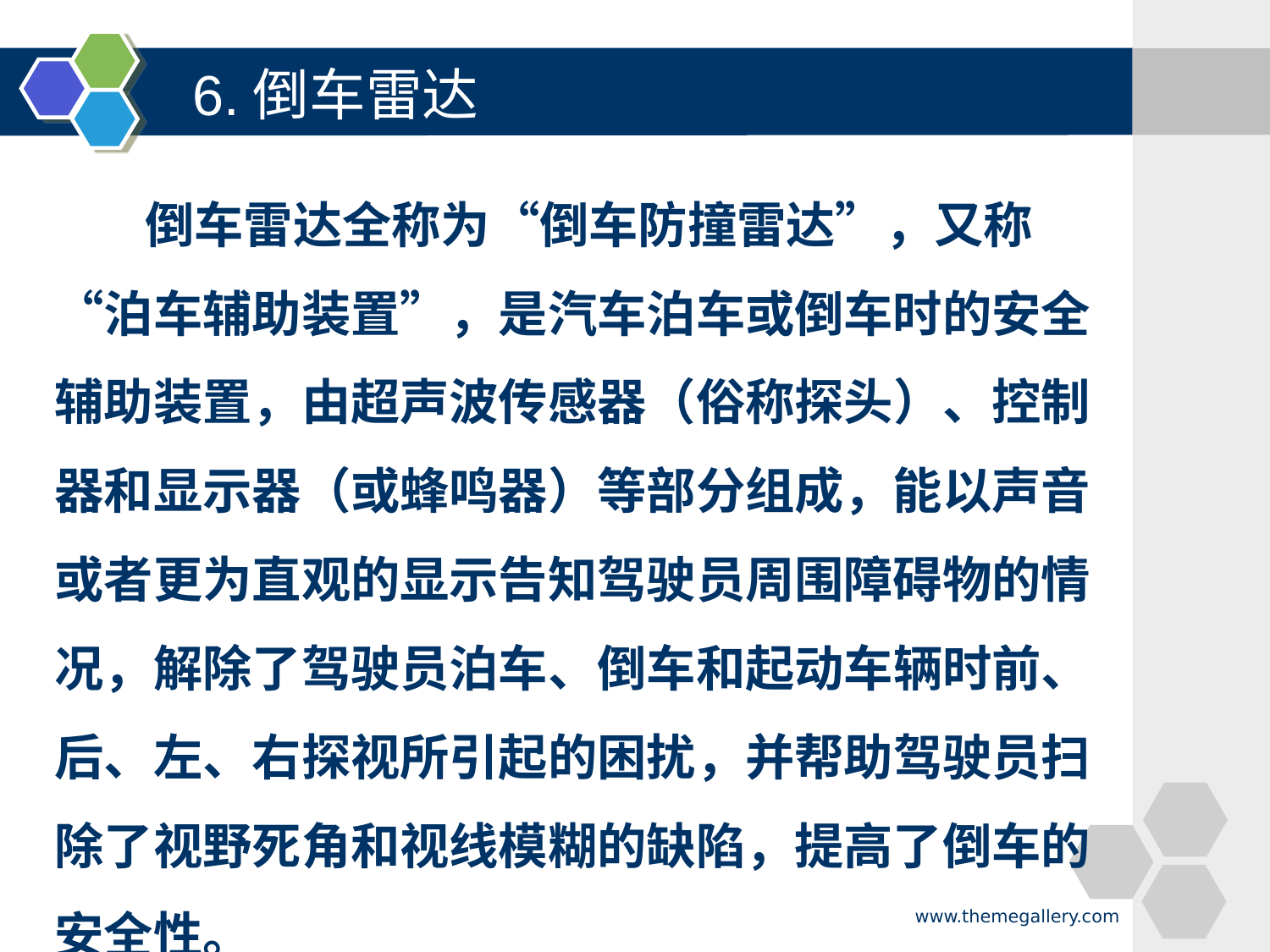

6.倒车雷达
       倒车雷达全称为“倒车防撞雷达”，又称“泊车辅助装置”，是汽车泊车或倒车时的安全辅助装置，由超声波传感器（俗称探头）、控制器和显示器（或蜂鸣器）等部分组成，能以声音或者更为直观的显示告知驾驶员周围障碍物的情况，解除了驾驶员泊车、倒车和起动车辆时前、后、左、右探视所引起的困扰，并帮助驾驶员扫除了视野死角和视线模糊的缺陷，提高了倒车的安全性。
www.themegallery.com